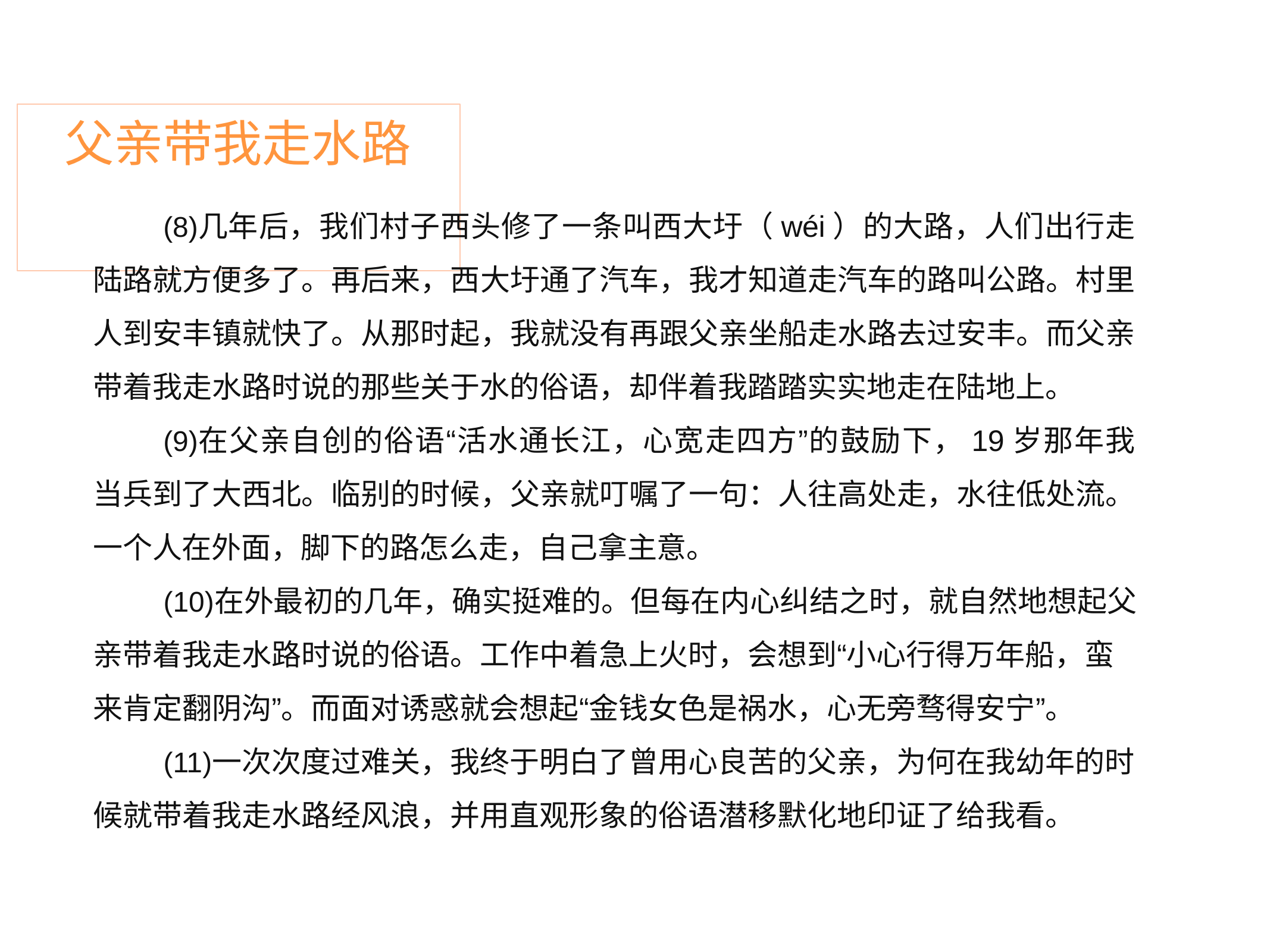

# 父亲带我走水路
几年后，我们村子西头修了一条叫西大圩（wéi）的大路，人们出行走 陆路就方便多了。再后来，西大圩通了汽车，我才知道走汽车的路叫公路。村里 人到安丰镇就快了。从那时起，我就没有再跟父亲坐船走水路去过安丰。而父亲 带着我走水路时说的那些关于水的俗语，却伴着我踏踏实实地走在陆地上。
在父亲自创的俗语“活水通长江，心宽走四方”的鼓励下，19岁那年我 当兵到了大西北。临别的时候，父亲就叮嘱了一句：人往高处走，水往低处流。 一个人在外面，脚下的路怎么走，自己拿主意。
在外最初的几年，确实挺难的。但每在内心纠结之时，就自然地想起父 亲带着我走水路时说的俗语。工作中着急上火时，会想到“小心行得万年船，蛮 来肯定翻阴沟”。而面对诱惑就会想起“金钱女色是祸水，心无旁骛得安宁”。
一次次度过难关，我终于明白了曾用心良苦的父亲，为何在我幼年的时 候就带着我走水路经风浪，并用直观形象的俗语潜移默化地印证了给我看。